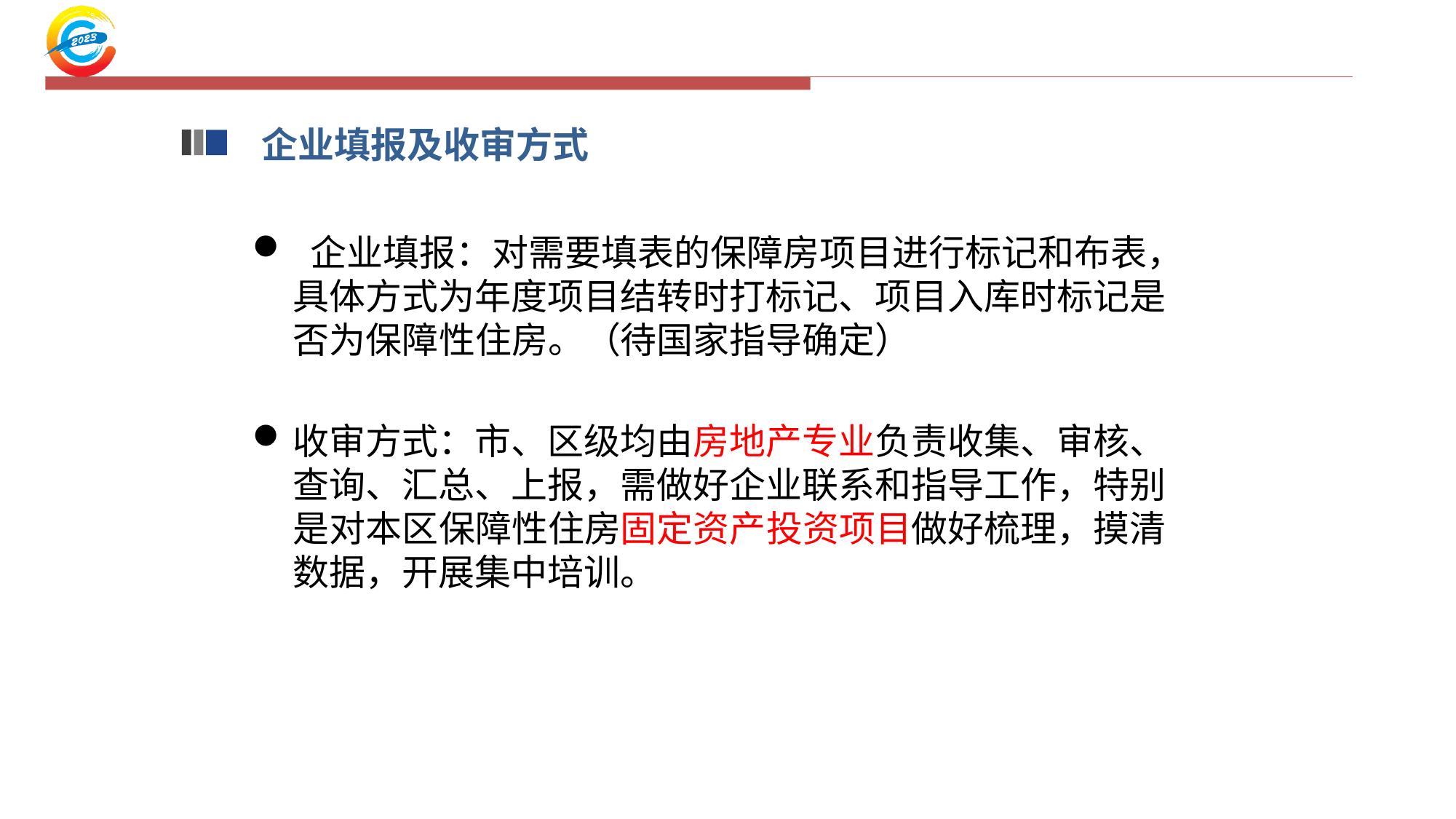

企业填报及收审方式

 企业填报：对需要填表的保障房项目进行标记和布表，具体方式为年度项目结转时打标记、项目入库时标记是否为保障性住房。（待国家指导确定）

收审方式：市、区级均由房地产专业负责收集、审核、查询、汇总、上报，需做好企业联系和指导工作，特别是对本区保障性住房固定资产投资项目做好梳理，摸清数据，开展集中培训。